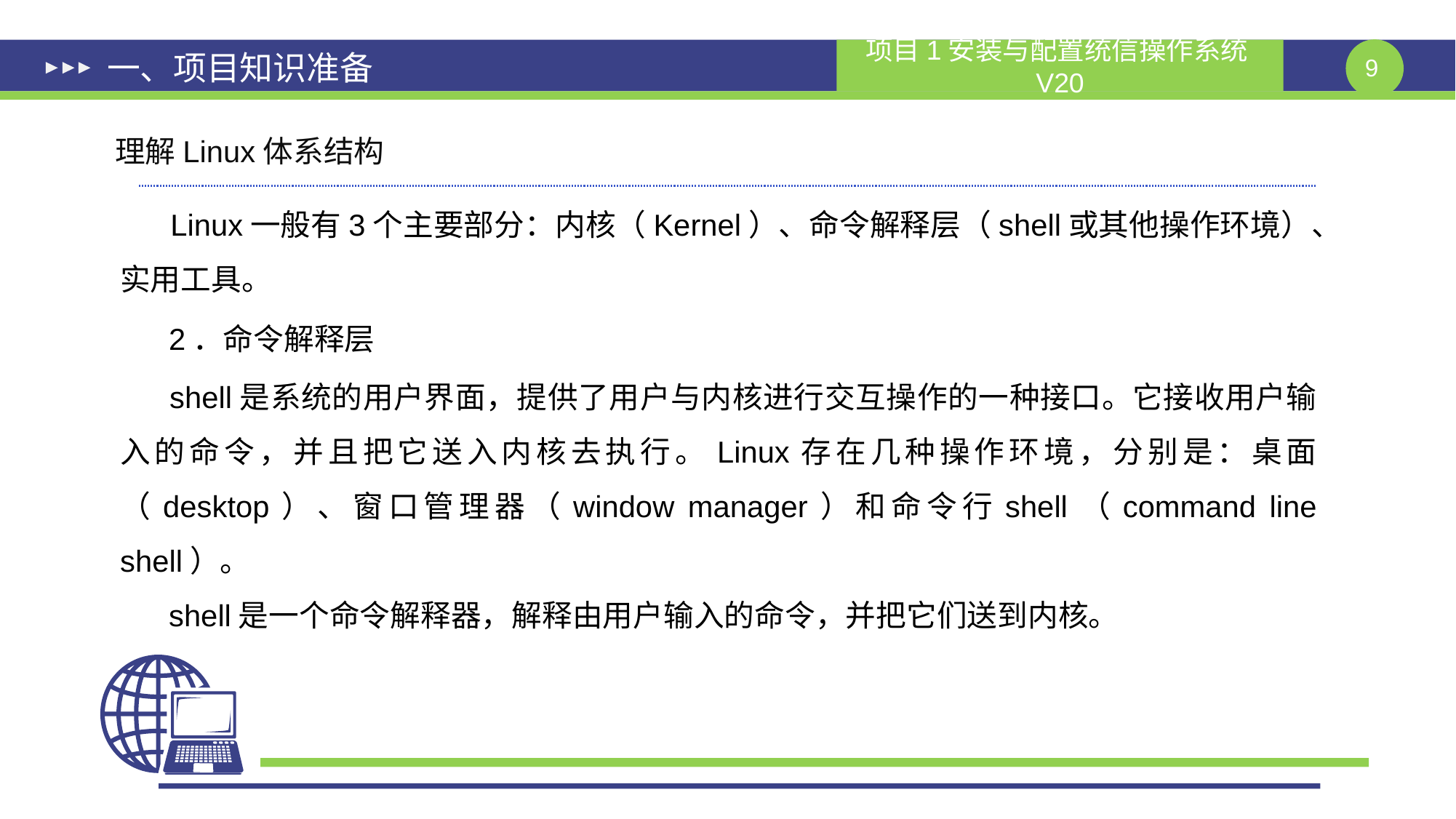

# 一、项目知识准备
理解Linux体系结构
      Linux一般有3个主要部分：内核（Kernel）、命令解释层（shell或其他操作环境）、实用工具。
  2．命令解释层
  shell是系统的用户界面，提供了用户与内核进行交互操作的一种接口。它接收用户输入的命令，并且把它送入内核去执行。Linux存在几种操作环境，分别是：桌面（desktop）、窗口管理器（window manager）和命令行shell（command line shell）。
  shell是一个命令解释器，解释由用户输入的命令，并把它们送到内核。